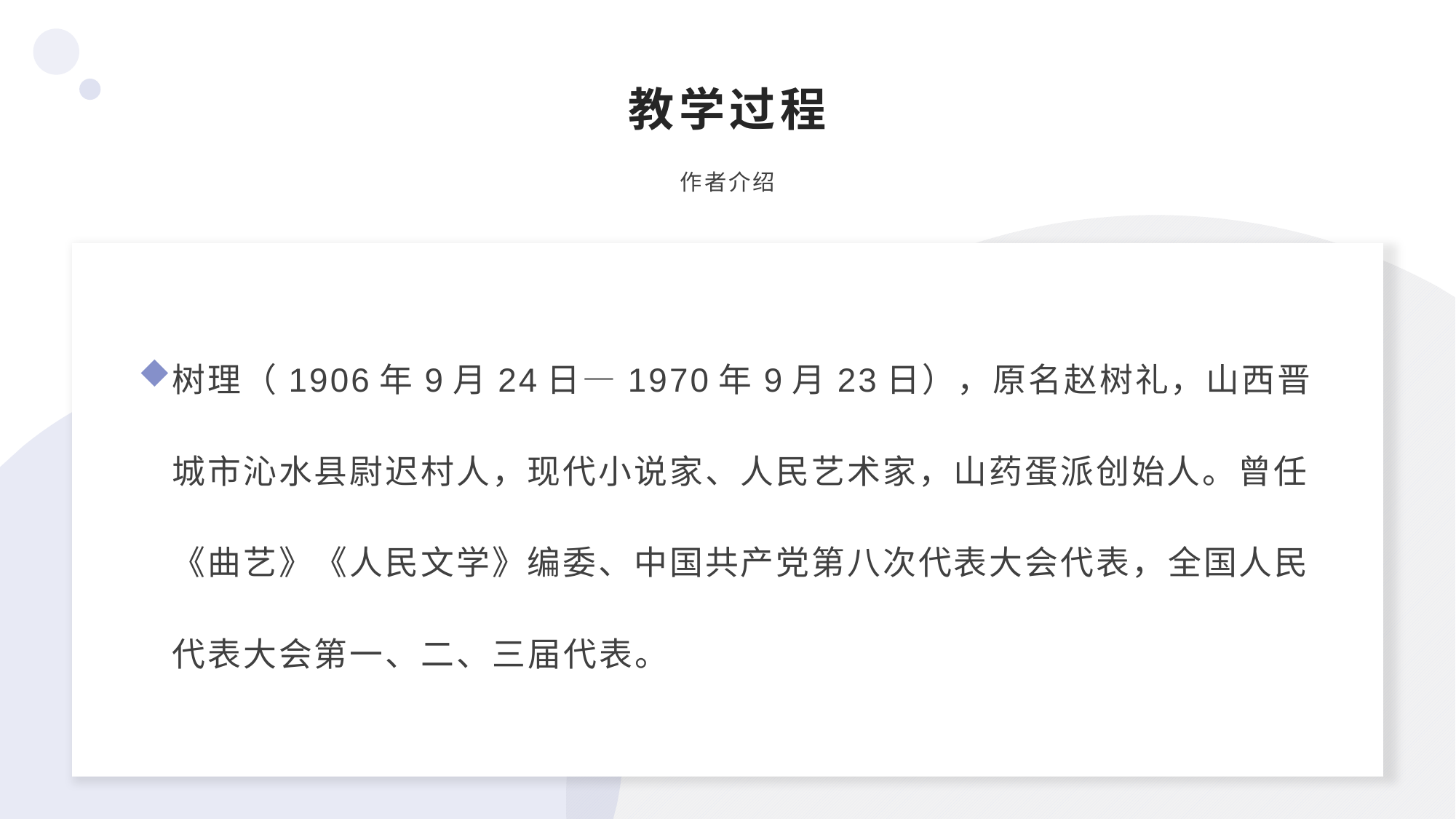

教学过程

作者介绍

树理（1906年9月24日—1970年9月23日），原名赵树礼，山西晋城市沁水县尉迟村人，现代小说家、人民艺术家，山药蛋派创始人。曾任《曲艺》《人民文学》编委、中国共产党第八次代表大会代表，全国人民代表大会第一、二、三届代表。